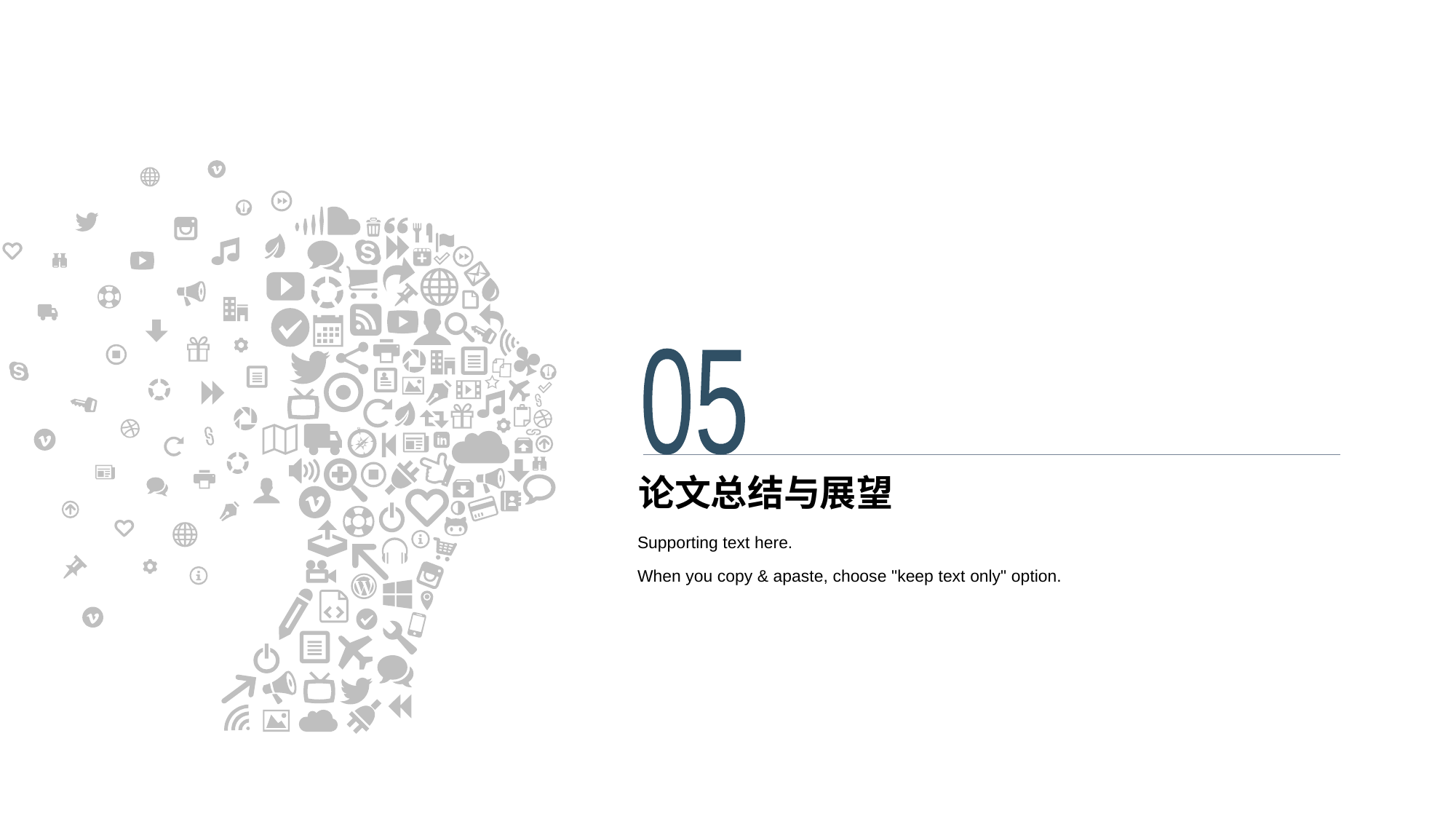

05
# 论文总结与展望
Supporting text here.
When you copy & apaste, choose "keep text only" option.